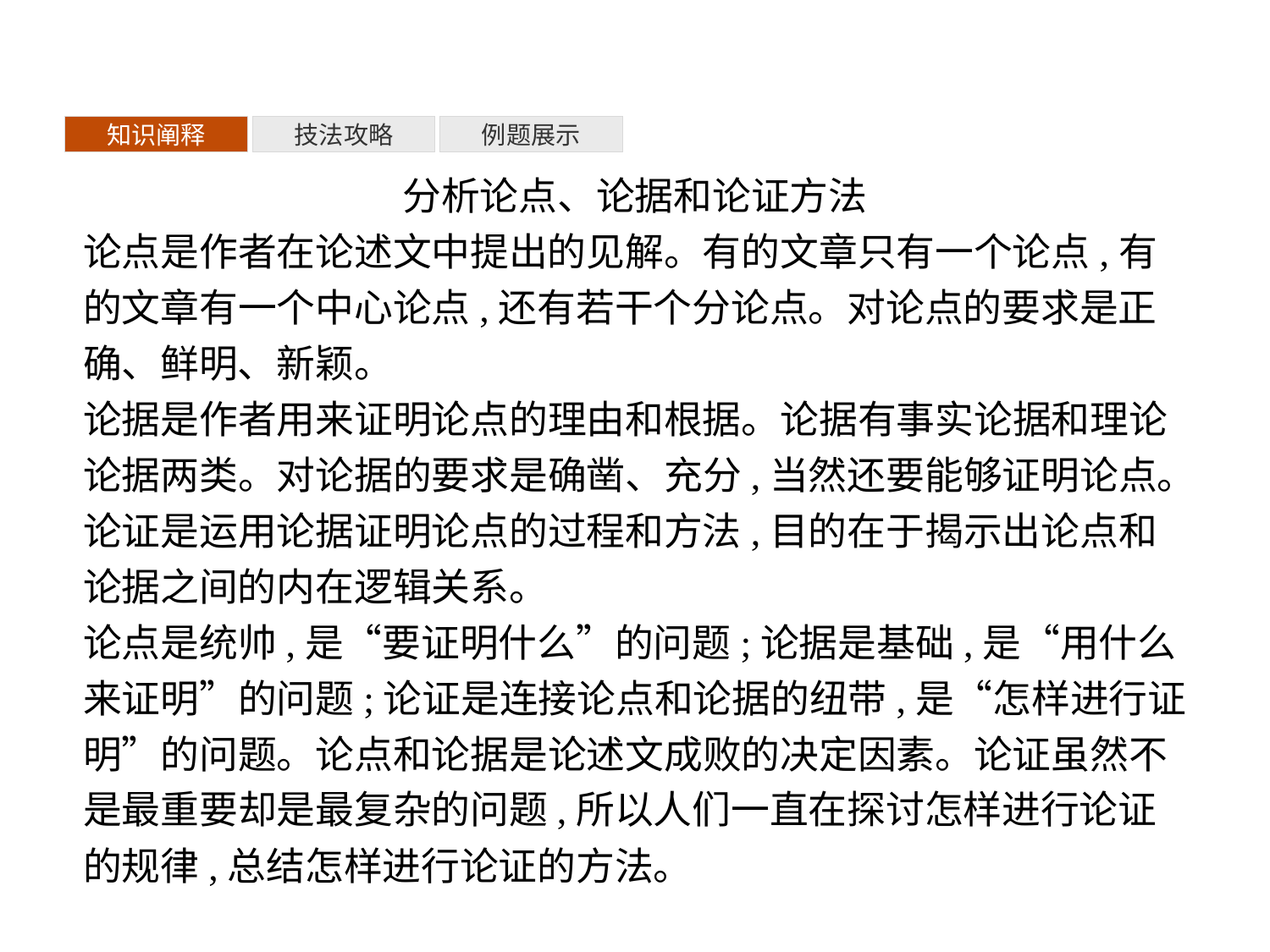

知识阐释
技法攻略
例题展示
分析论点、论据和论证方法
论点是作者在论述文中提出的见解。有的文章只有一个论点,有的文章有一个中心论点,还有若干个分论点。对论点的要求是正确、鲜明、新颖。
论据是作者用来证明论点的理由和根据。论据有事实论据和理论论据两类。对论据的要求是确凿、充分,当然还要能够证明论点。
论证是运用论据证明论点的过程和方法,目的在于揭示出论点和论据之间的内在逻辑关系。
论点是统帅,是“要证明什么”的问题;论据是基础,是“用什么来证明”的问题;论证是连接论点和论据的纽带,是“怎样进行证明”的问题。论点和论据是论述文成败的决定因素。论证虽然不是最重要却是最复杂的问题,所以人们一直在探讨怎样进行论证的规律,总结怎样进行论证的方法。